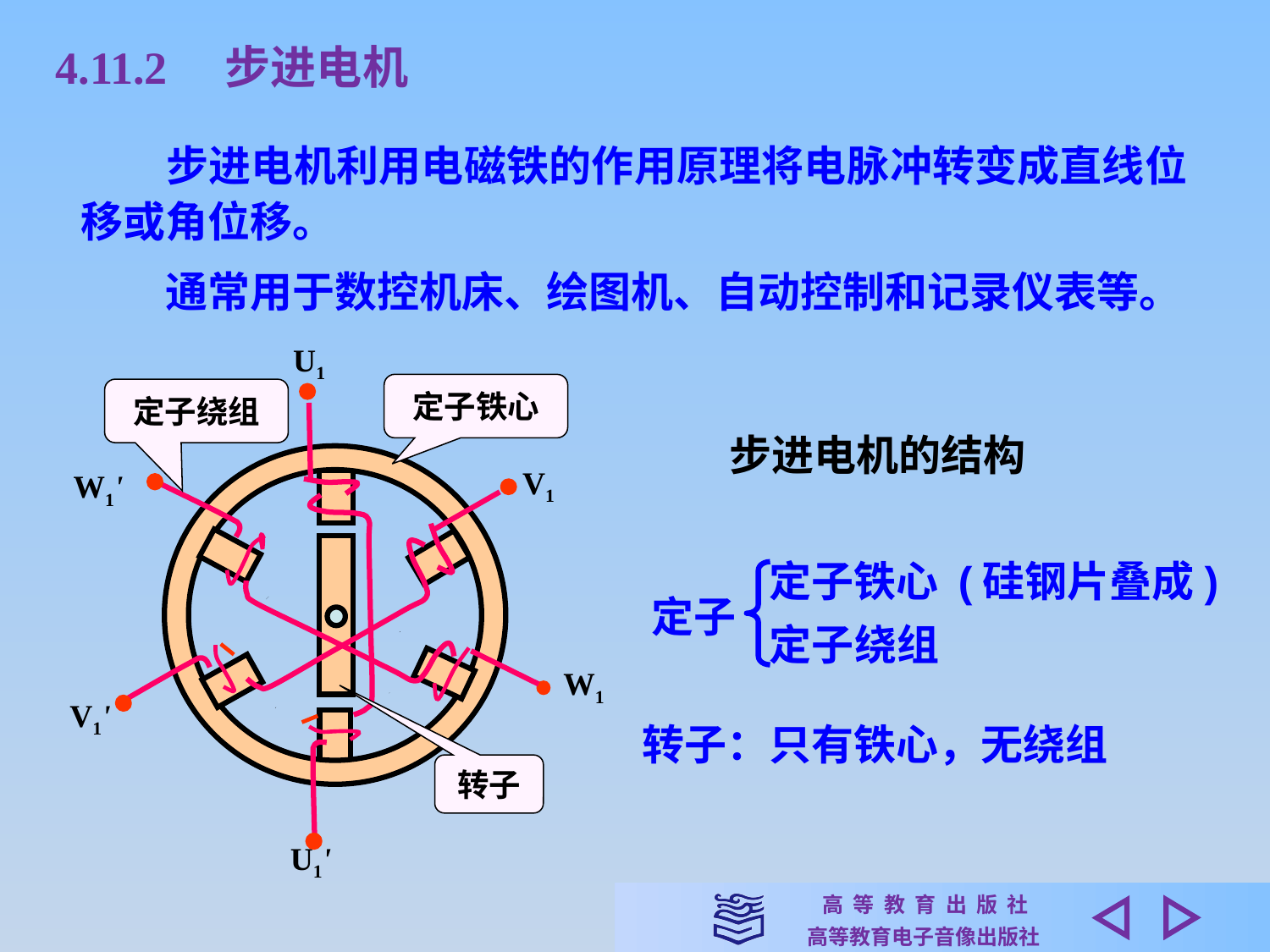

4.11.2　步进电机
　　步进电机利用电磁铁的作用原理将电脉冲转变成直线位移或角位移。
　　通常用于数控机床、绘图机、自动控制和记录仪表等。
U1
定子铁心
定子绕组

 V1

V1'

W1'

W1

转子
U1'

步进电机的结构
定子铁心 (硅钢片叠成)

定子
定子绕组
转子：只有铁心，无绕组